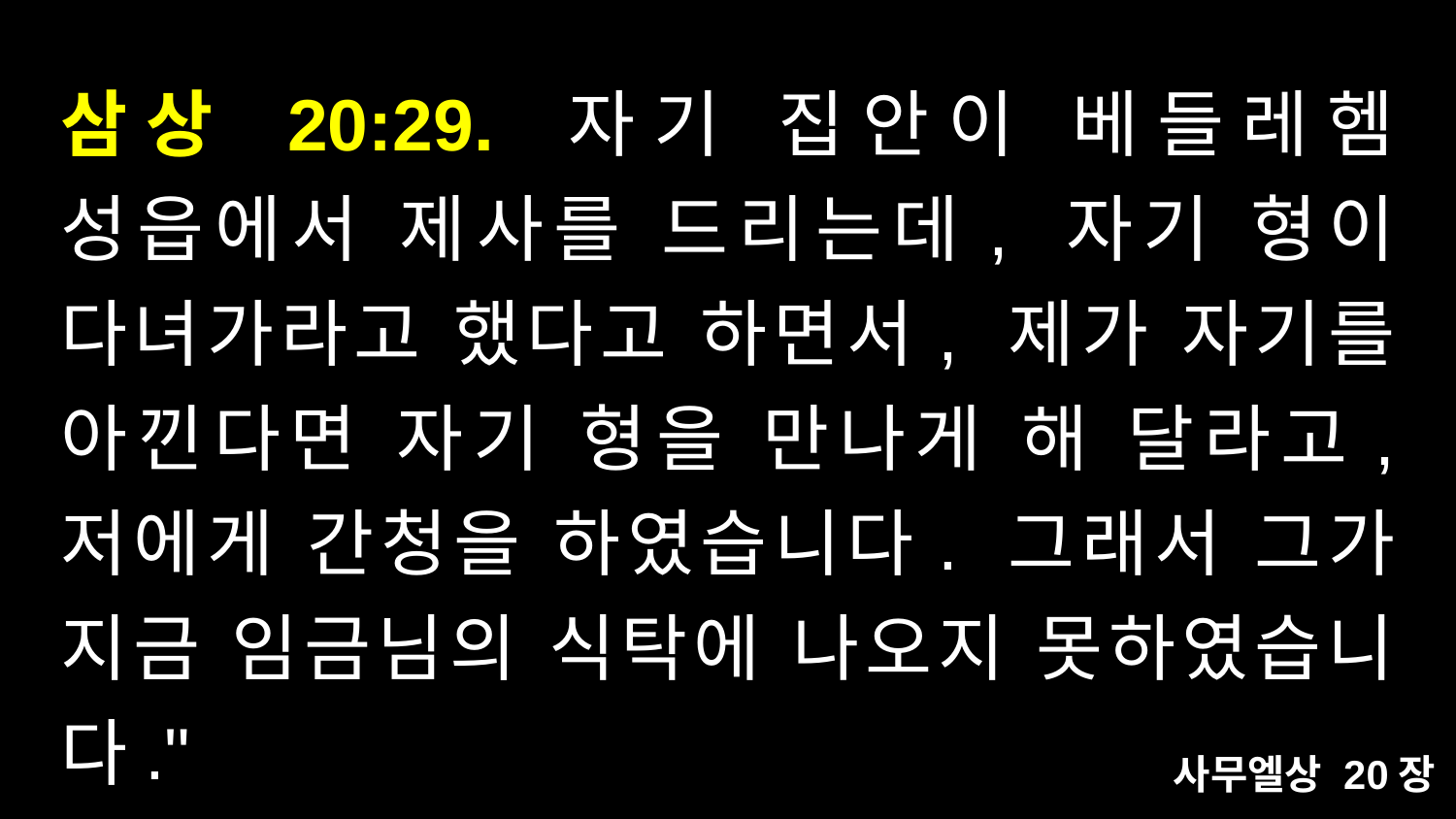

# 삼상 20:29. 자기 집안이 베들레헴 성읍에서 제사를 드리는데, 자기 형이 다녀가라고 했다고 하면서, 제가 자기를 아낀다면 자기 형을 만나게 해 달라고, 저에게 간청을 하였습니다. 그래서 그가 지금 임금님의 식탁에 나오지 못하였습니다."
사무엘상 20장